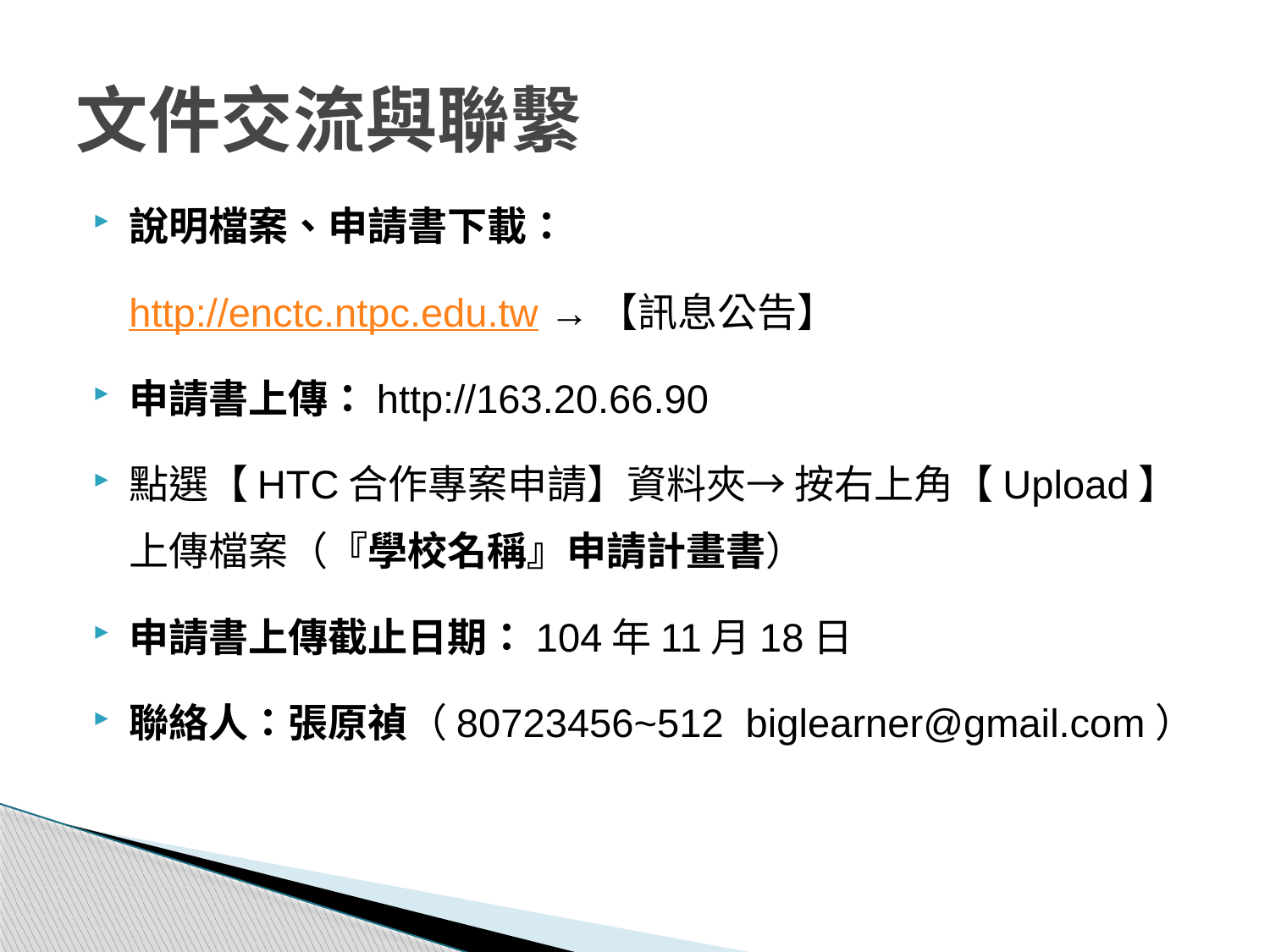

# 文件交流與聯繫
說明檔案、申請書下載：
	http://enctc.ntpc.edu.tw →【訊息公告】
申請書上傳：http://163.20.66.90
點選【HTC合作專案申請】資料夾→ 按右上角【Upload】上傳檔案（『學校名稱』申請計畫書）
申請書上傳截止日期：104年11月18日
聯絡人：張原禎（80723456~512  biglearner@gmail.com）